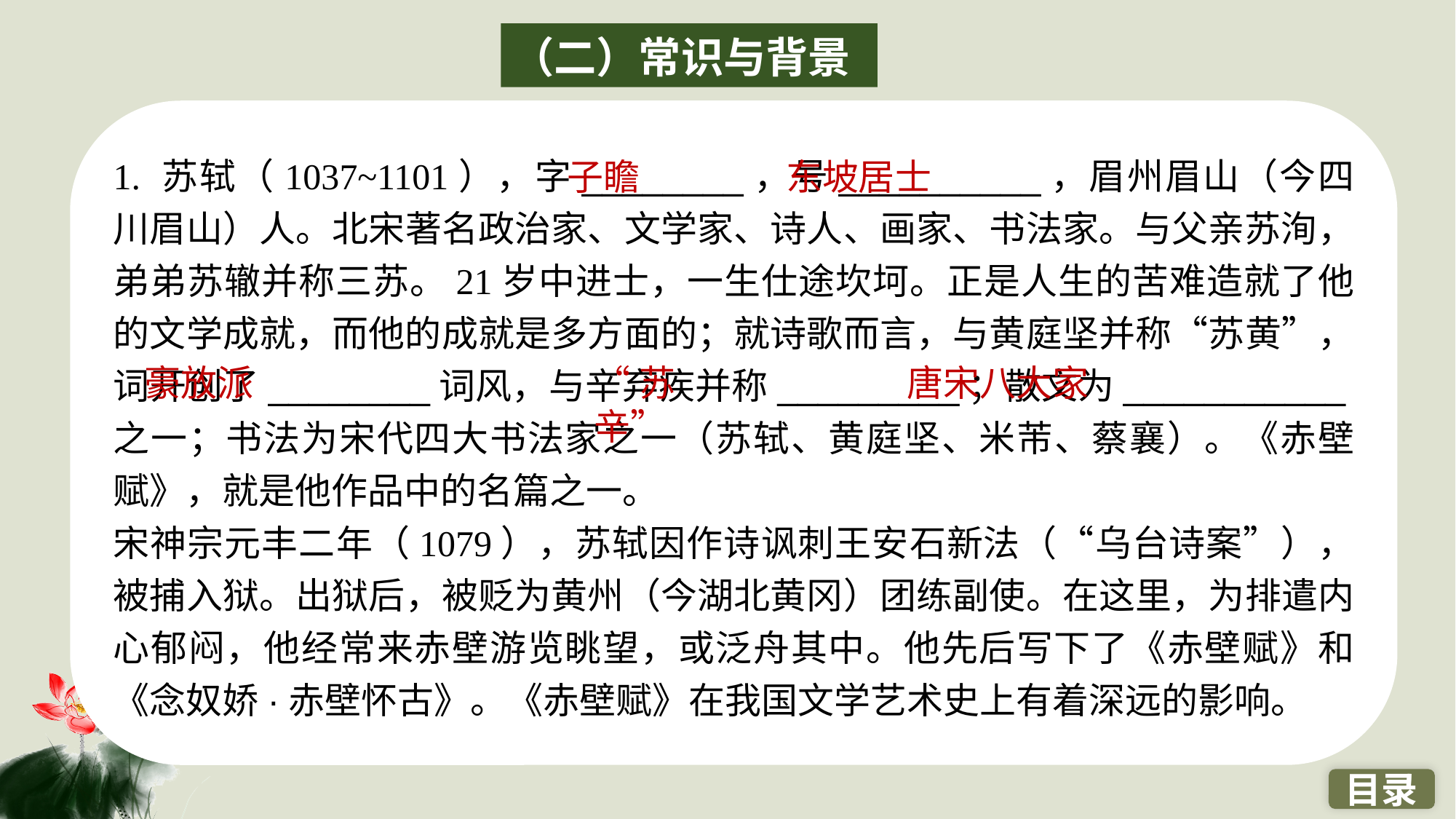

（二）常识与背景
1. 苏轼（1037~1101），字________，号__________，眉州眉山（今四川眉山）人。北宋著名政治家、文学家、诗人、画家、书法家。与父亲苏洵，弟弟苏辙并称三苏。21岁中进士，一生仕途坎坷。正是人生的苦难造就了他的文学成就，而他的成就是多方面的；就诗歌而言，与黄庭坚并称“苏黄”，词开创了________词风，与辛弃疾并称_________；散文为___________之一；书法为宋代四大书法家之一（苏轼、黄庭坚、米芾、蔡襄）。《赤壁赋》，就是他作品中的名篇之一。
宋神宗元丰二年（1079），苏轼因作诗讽刺王安石新法（“乌台诗案”），被捕入狱。出狱后，被贬为黄州（今湖北黄冈）团练副使。在这里，为排遣内心郁闷，他经常来赤壁游览眺望，或泛舟其中。他先后写下了《赤壁赋》和《念奴娇·赤壁怀古》。《赤壁赋》在我国文学艺术史上有着深远的影响。
子瞻
　东坡居士
豪放派
“苏辛”
唐宋八大家